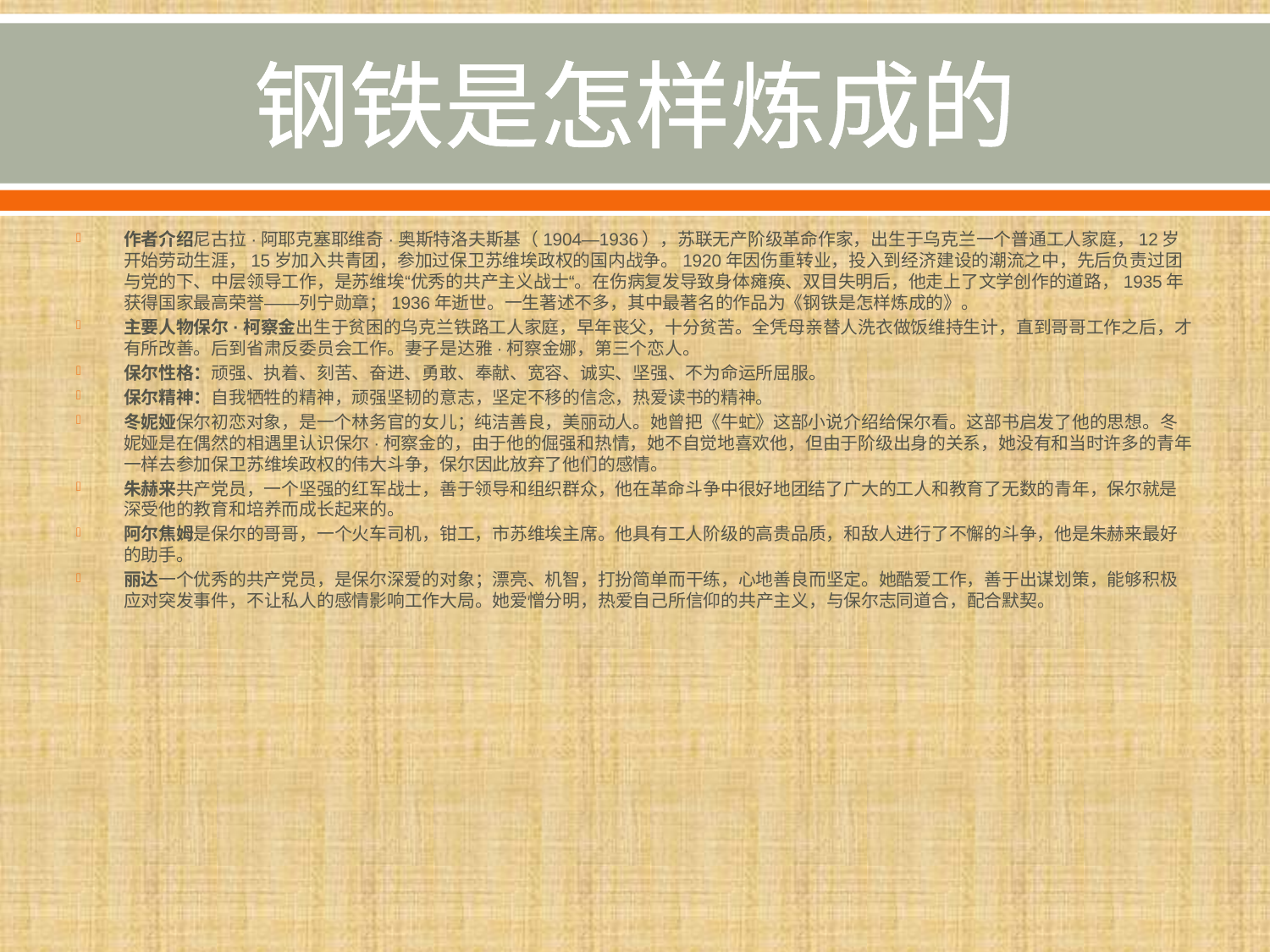

# 钢铁是怎样炼成的
作者介绍尼古拉·阿耶克塞耶维奇·奥斯特洛夫斯基（1904—1936），苏联无产阶级革命作家，出生于乌克兰一个普通工人家庭，12岁开始劳动生涯，15岁加入共青团，参加过保卫苏维埃政权的国内战争。1920年因伤重转业，投入到经济建设的潮流之中，先后负责过团与党的下、中层领导工作，是苏维埃“优秀的共产主义战士“。在伤病复发导致身体瘫痪、双目失明后，他走上了文学创作的道路，1935年获得国家最高荣誉——列宁勋章；1936年逝世。一生著述不多，其中最著名的作品为《钢铁是怎样炼成的》。
主要人物保尔·柯察金出生于贫困的乌克兰铁路工人家庭，早年丧父，十分贫苦。全凭母亲替人洗衣做饭维持生计，直到哥哥工作之后，才有所改善。后到省肃反委员会工作。妻子是达雅·柯察金娜，第三个恋人。
保尔性格：顽强、执着、刻苦、奋进、勇敢、奉献、宽容、诚实、坚强、不为命运所屈服。
保尔精神：自我牺牲的精神，顽强坚韧的意志，坚定不移的信念，热爱读书的精神。
冬妮娅保尔初恋对象，是一个林务官的女儿；纯洁善良，美丽动人。她曾把《牛虻》这部小说介绍给保尔看。这部书启发了他的思想。冬妮娅是在偶然的相遇里认识保尔·柯察金的，由于他的倔强和热情，她不自觉地喜欢他，但由于阶级出身的关系，她没有和当时许多的青年一样去参加保卫苏维埃政权的伟大斗争，保尔因此放弃了他们的感情。
朱赫来共产党员，一个坚强的红军战士，善于领导和组织群众，他在革命斗争中很好地团结了广大的工人和教育了无数的青年，保尔就是深受他的教育和培养而成长起来的。
阿尔焦姆是保尔的哥哥，一个火车司机，钳工，市苏维埃主席。他具有工人阶级的高贵品质，和敌人进行了不懈的斗争，他是朱赫来最好的助手。
丽达一个优秀的共产党员，是保尔深爱的对象；漂亮、机智，打扮简单而干练，心地善良而坚定。她酷爱工作，善于出谋划策，能够积极应对突发事件，不让私人的感情影响工作大局。她爱憎分明，热爱自己所信仰的共产主义，与保尔志同道合，配合默契。